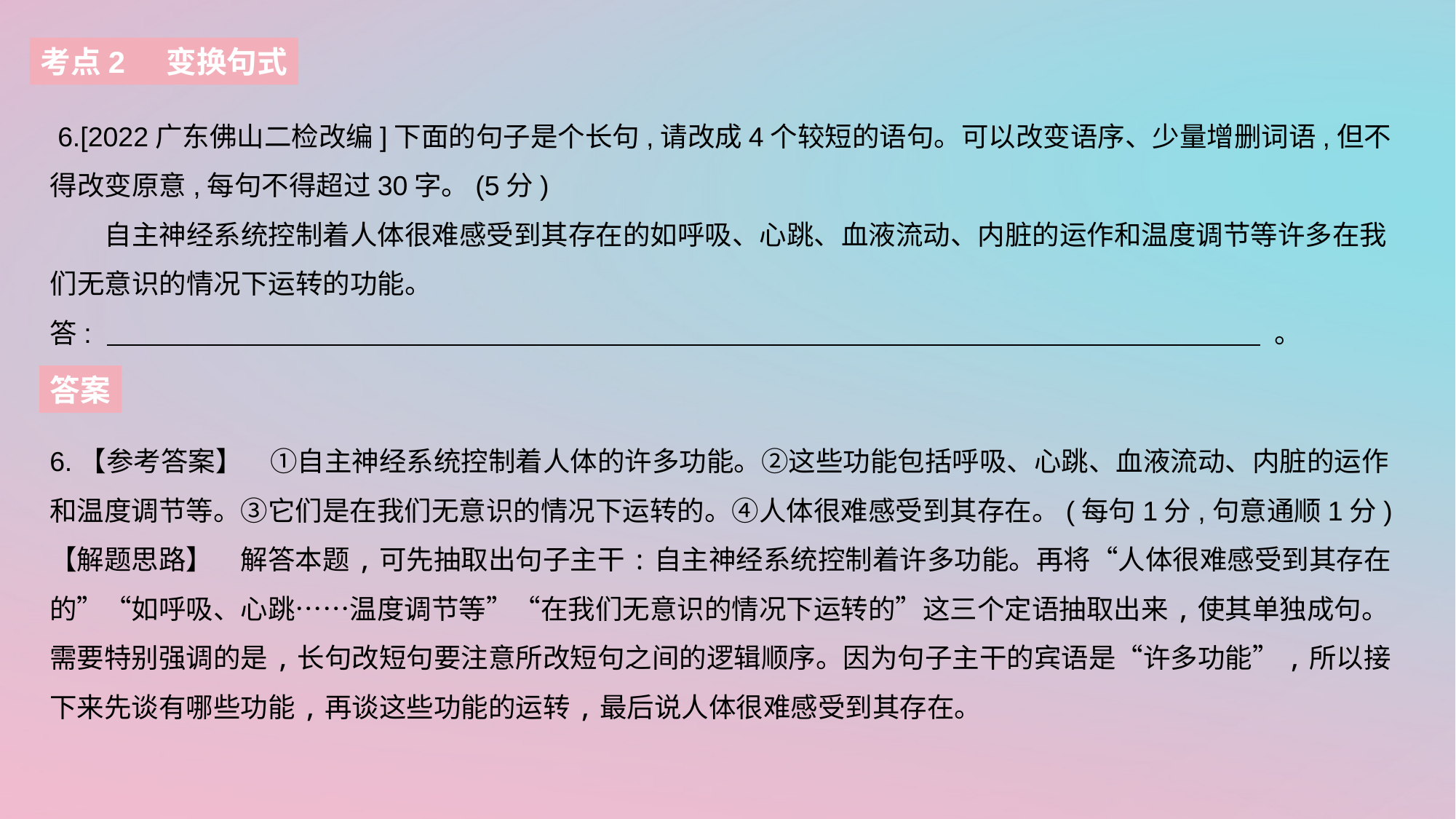

考点2    变换句式
 6.[2022广东佛山二检改编]下面的句子是个长句,请改成4个较短的语句。可以改变语序、少量增删词语,但不得改变原意,每句不得超过30字。(5分)
　　自主神经系统控制着人体很难感受到其存在的如呼吸、心跳、血液流动、内脏的运作和温度调节等许多在我们无意识的情况下运转的功能。
答:                                                                                                                                                          。
答案
6.【参考答案】　①自主神经系统控制着人体的许多功能。②这些功能包括呼吸、心跳、血液流动、内脏的运作和温度调节等。③它们是在我们无意识的情况下运转的。④人体很难感受到其存在。(每句1分,句意通顺1分)
【解题思路】　解答本题,可先抽取出句子主干:自主神经系统控制着许多功能。再将“人体很难感受到其存在的”“如呼吸、心跳……温度调节等”“在我们无意识的情况下运转的”这三个定语抽取出来,使其单独成句。需要特别强调的是,长句改短句要注意所改短句之间的逻辑顺序。因为句子主干的宾语是“许多功能”,所以接下来先谈有哪些功能,再谈这些功能的运转,最后说人体很难感受到其存在。